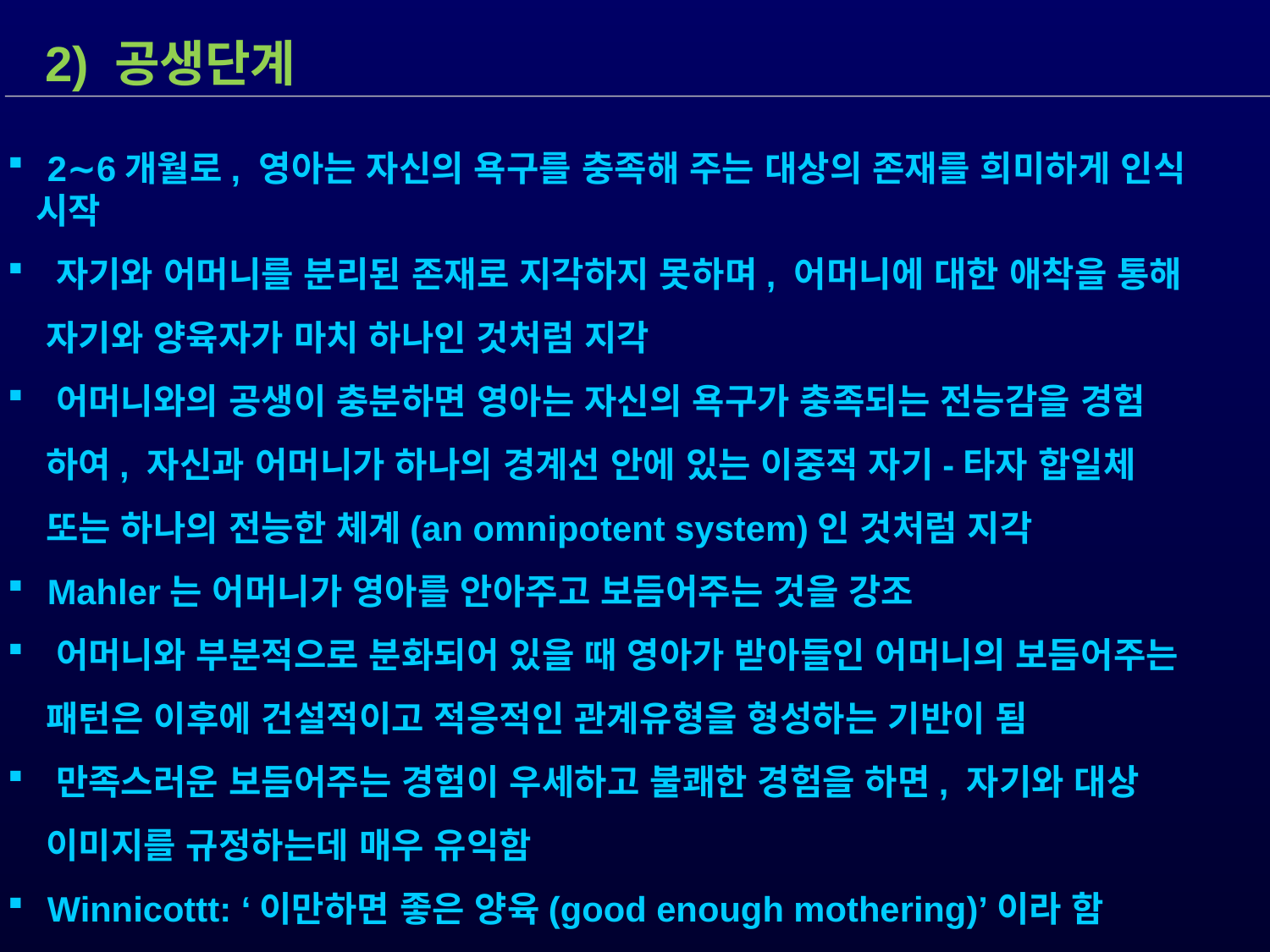

2) 공생단계

 2∼6개월로, 영아는 자신의 욕구를 충족해 주는 대상의 존재를 희미하게 인식
  시작
 자기와 어머니를 분리된 존재로 지각하지 못하며, 어머니에 대한 애착을 통해
   자기와 양육자가 마치 하나인 것처럼 지각
 어머니와의 공생이 충분하면 영아는 자신의 욕구가 충족되는 전능감을 경험
   하여, 자신과 어머니가 하나의 경계선 안에 있는 이중적 자기-타자 합일체
   또는 하나의 전능한 체계(an omnipotent system)인 것처럼 지각
 Mahler는 어머니가 영아를 안아주고 보듬어주는 것을 강조
 어머니와 부분적으로 분화되어 있을 때 영아가 받아들인 어머니의 보듬어주는
   패턴은 이후에 건설적이고 적응적인 관계유형을 형성하는 기반이 됨
 만족스러운 보듬어주는 경험이 우세하고 불쾌한 경험을 하면, 자기와 대상
   이미지를 규정하는데 매우 유익함
 Winnicottt: ‘이만하면 좋은 양육(good enough mothering)’이라 함